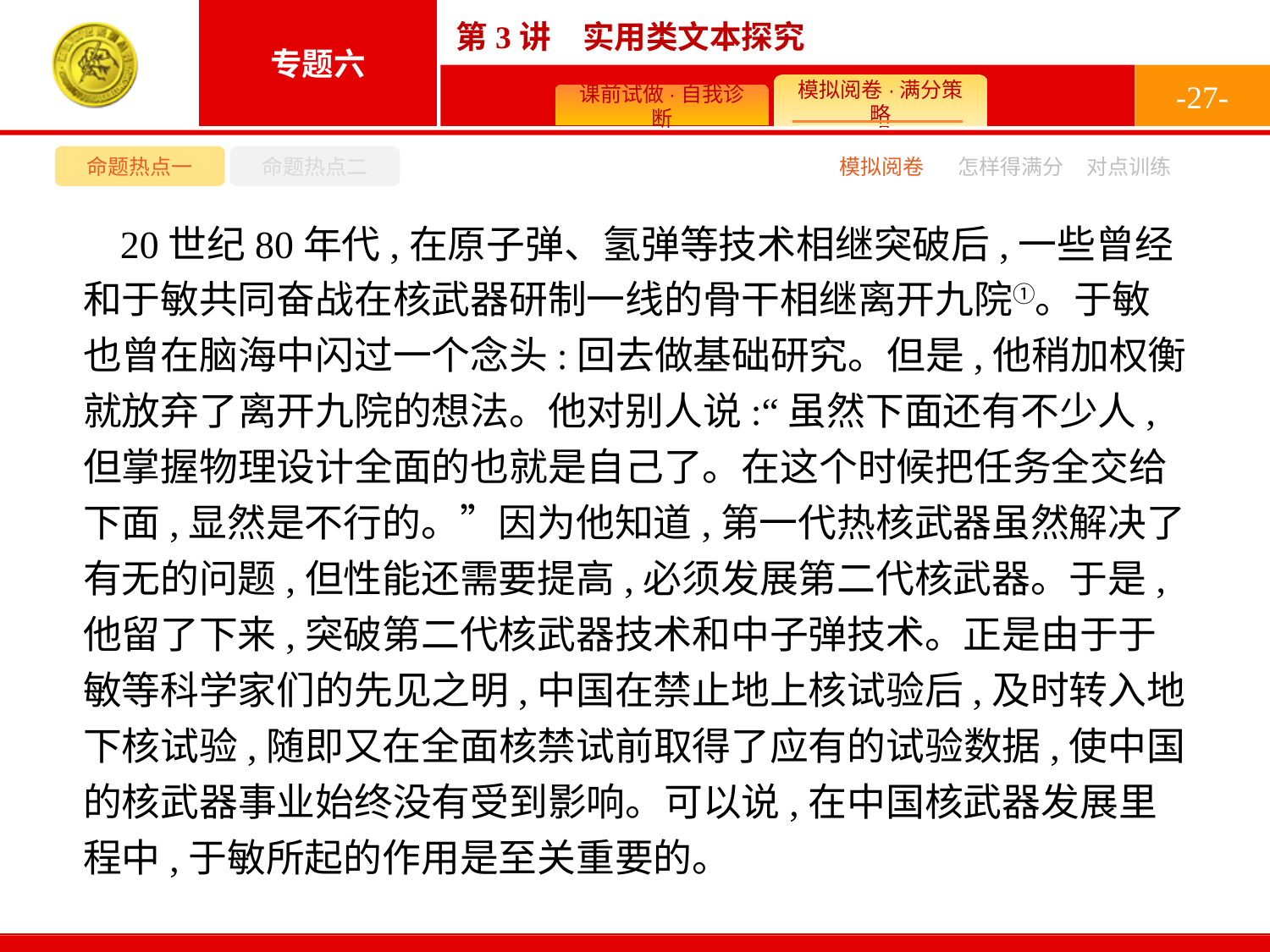

-27-
命题热点一
命题热点二
模拟阅卷
怎样得满分
对点训练
20世纪80年代,在原子弹、氢弹等技术相继突破后,一些曾经和于敏共同奋战在核武器研制一线的骨干相继离开九院①。于敏也曾在脑海中闪过一个念头:回去做基础研究。但是,他稍加权衡就放弃了离开九院的想法。他对别人说:“虽然下面还有不少人,但掌握物理设计全面的也就是自己了。在这个时候把任务全交给下面,显然是不行的。”因为他知道,第一代热核武器虽然解决了有无的问题,但性能还需要提高,必须发展第二代核武器。于是,他留了下来,突破第二代核武器技术和中子弹技术。正是由于于敏等科学家们的先见之明,中国在禁止地上核试验后,及时转入地下核试验,随即又在全面核禁试前取得了应有的试验数据,使中国的核武器事业始终没有受到影响。可以说,在中国核武器发展里程中,于敏所起的作用是至关重要的。